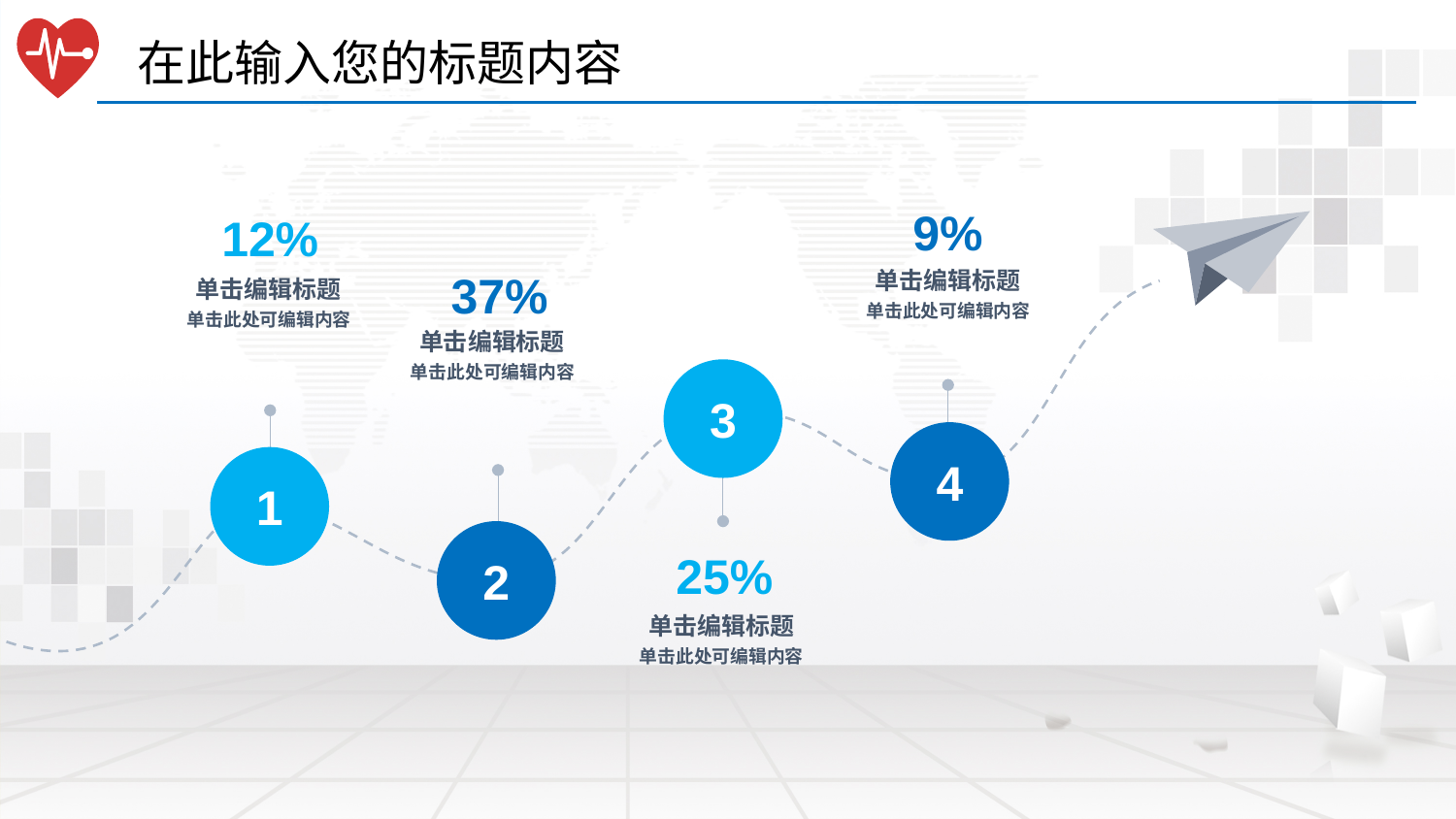

在此输入您的标题内容
9%
单击编辑标题
单击此处可编辑内容
12%
单击编辑标题
单击此处可编辑内容

37%
单击编辑标题
单击此处可编辑内容

3
4
1
2
25%
单击编辑标题
单击此处可编辑内容